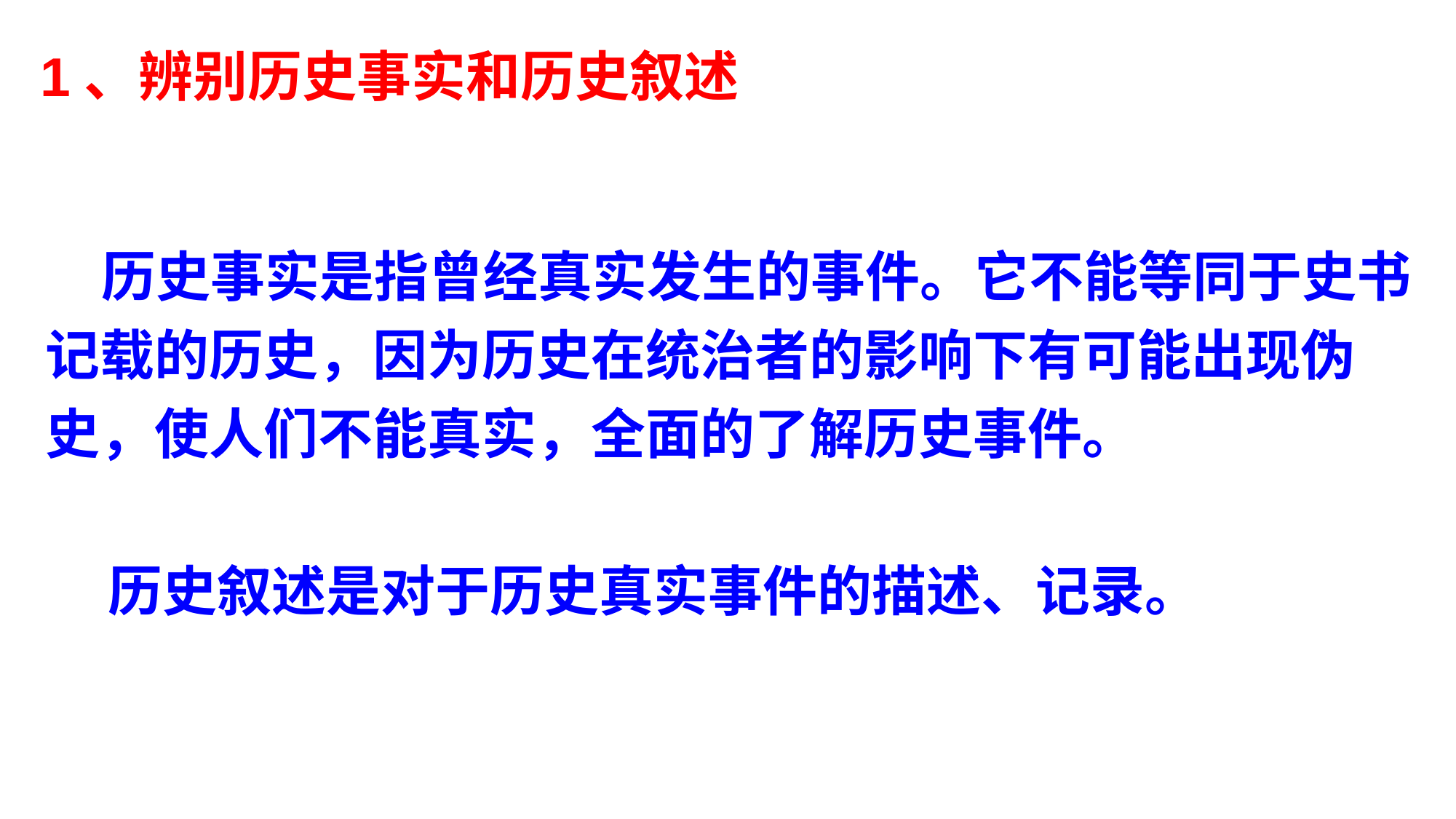

1、辨别历史事实和历史叙述
    历史事实是指曾经真实发生的事件。它不能等同于史书记载的历史，因为历史在统治者的影响下有可能出现伪史，使人们不能真实，全面的了解历史事件。

    历史叙述是对于历史真实事件的描述、记录。